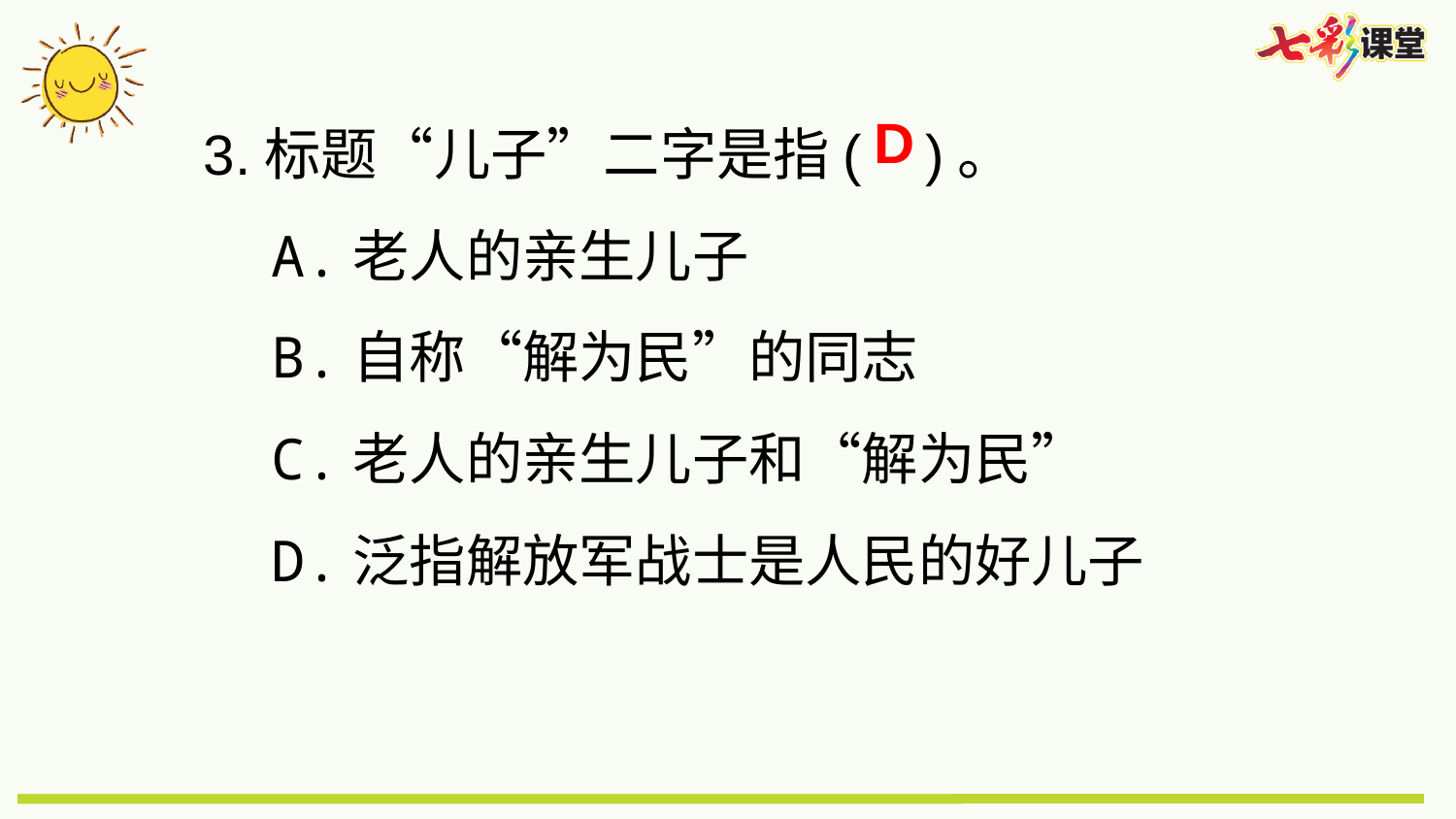

3.标题“儿子”二字是指(    )。
  A.老人的亲生儿子
  B.自称“解为民”的同志
  C.老人的亲生儿子和“解为民”
  D.泛指解放军战士是人民的好儿子
D